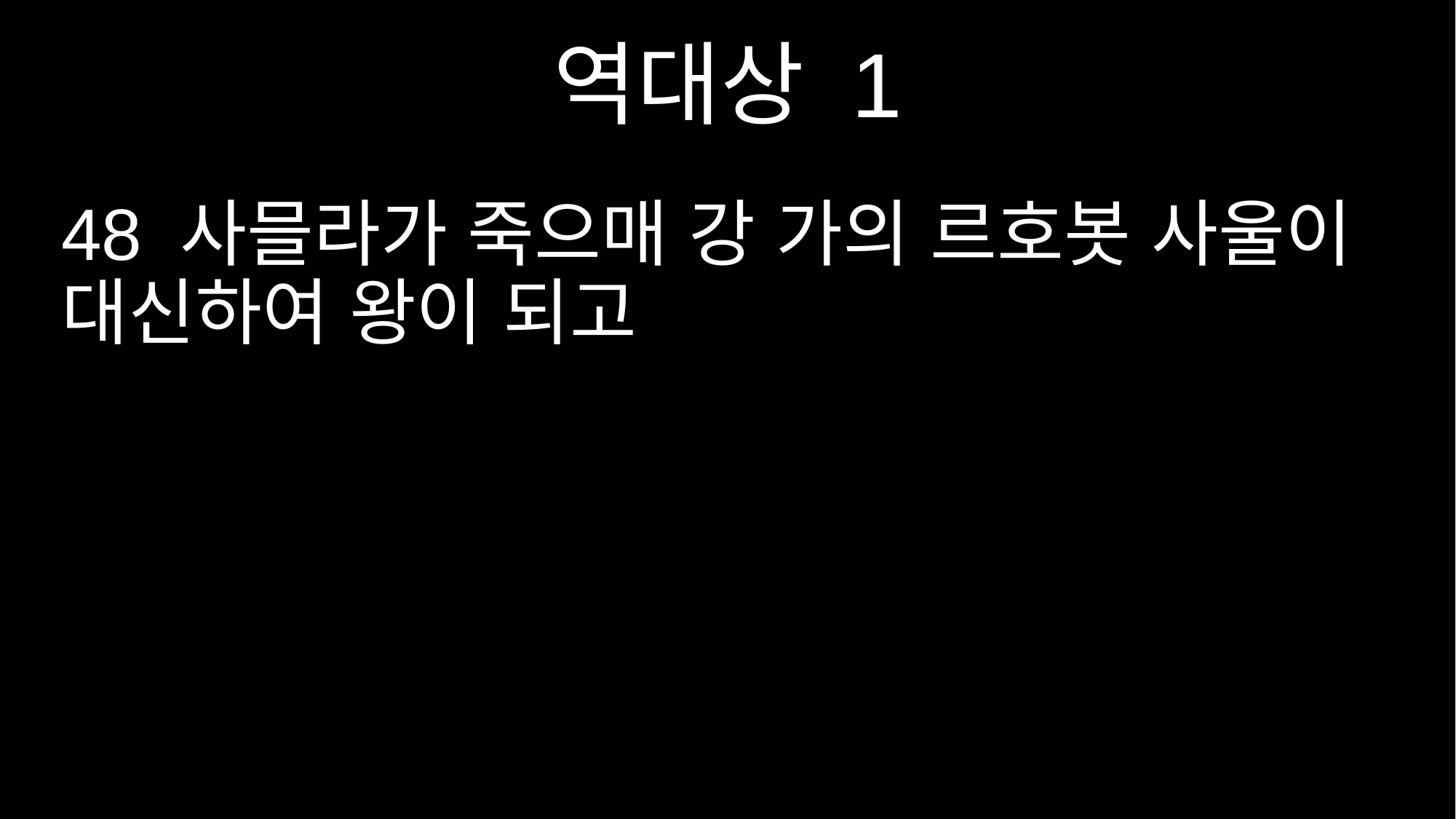

역대상 1
48 사믈라가 죽으매 강 가의 르호봇 사울이 대신하여 왕이 되고